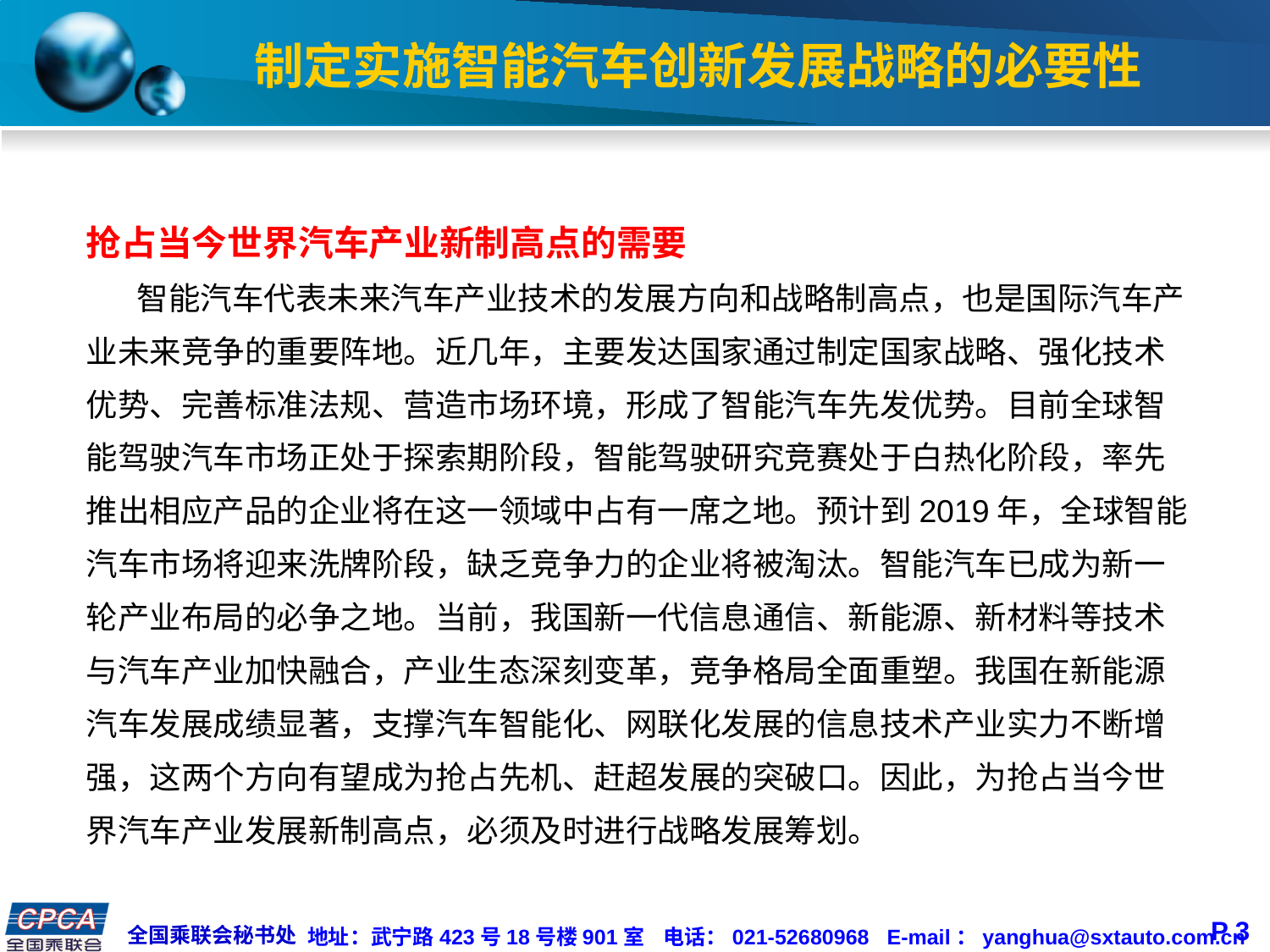

# 制定实施智能汽车创新发展战略的必要性
抢占当今世界汽车产业新制高点的需要
      智能汽车代表未来汽车产业技术的发展方向和战略制高点，也是国际汽车产业未来竞争的重要阵地。近几年，主要发达国家通过制定国家战略、强化技术优势、完善标准法规、营造市场环境，形成了智能汽车先发优势。目前全球智能驾驶汽车市场正处于探索期阶段，智能驾驶研究竞赛处于白热化阶段，率先推出相应产品的企业将在这一领域中占有一席之地。预计到2019年，全球智能汽车市场将迎来洗牌阶段，缺乏竞争力的企业将被淘汰。智能汽车已成为新一轮产业布局的必争之地。当前，我国新一代信息通信、新能源、新材料等技术与汽车产业加快融合，产业生态深刻变革，竞争格局全面重塑。我国在新能源汽车发展成绩显著，支撑汽车智能化、网联化发展的信息技术产业实力不断增强，这两个方向有望成为抢占先机、赶超发展的突破口。因此，为抢占当今世界汽车产业发展新制高点，必须及时进行战略发展筹划。